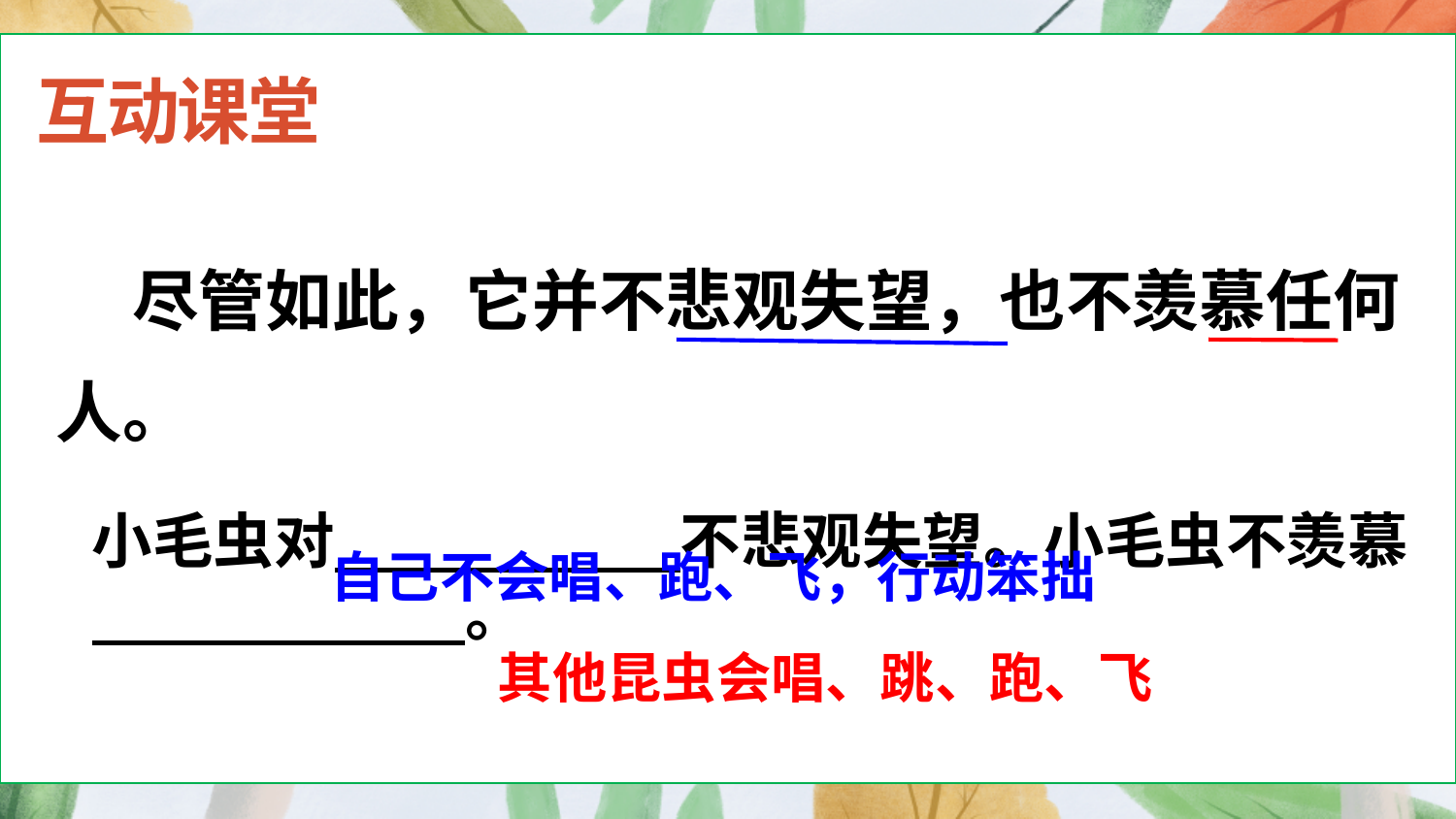

互动课堂
    尽管如此，它并不悲观失望，也不羡慕任何人。
小毛虫对                         不悲观失望。小毛虫不羡慕                            。

自己不会唱、跑、飞，行动笨拙
其他昆虫会唱、跳、跑、飞